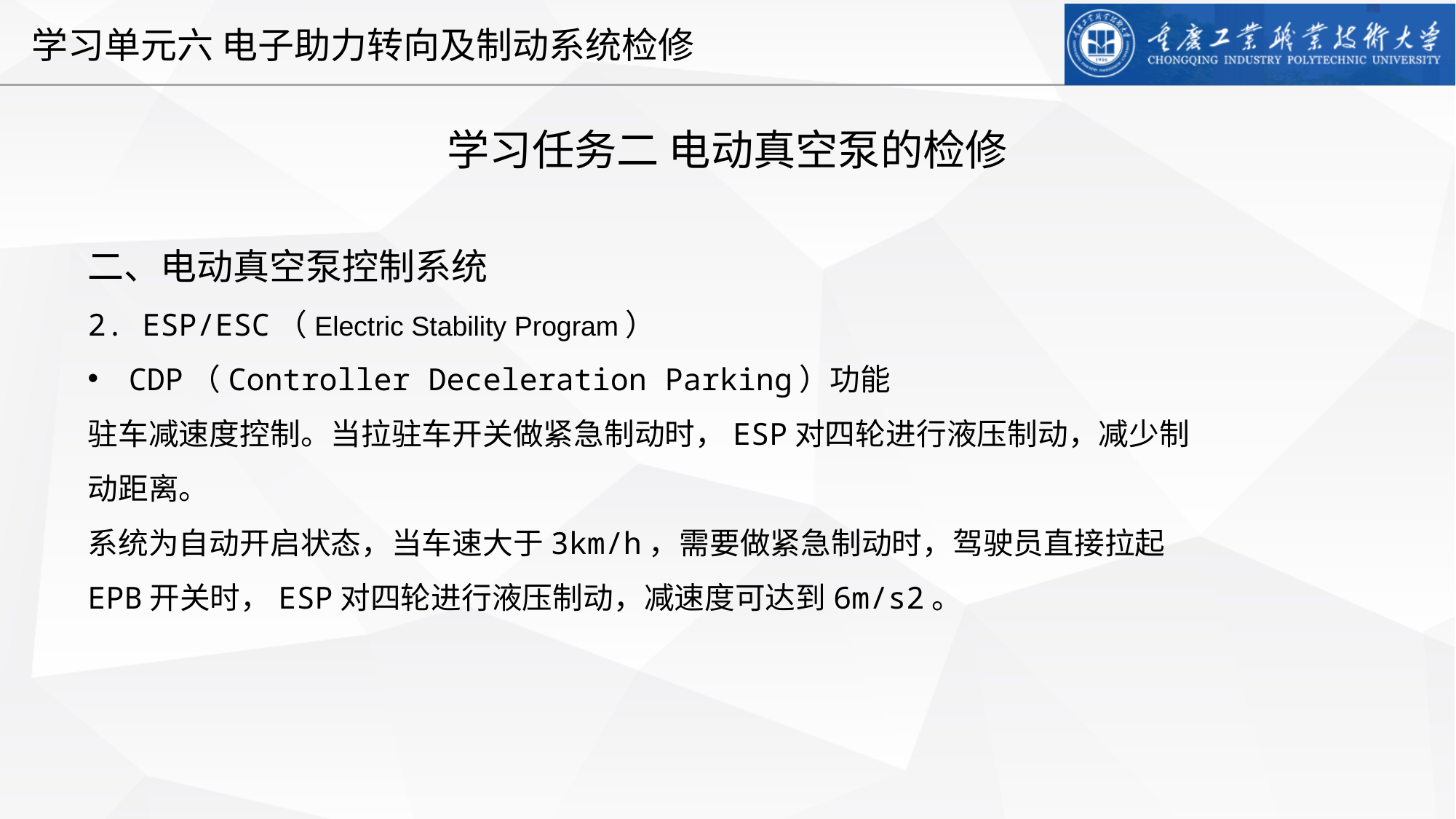

学习任务二 电动真空泵的检修
二、电动真空泵控制系统
2. ESP/ESC（Electric Stability Program）
CDP（Controller Deceleration Parking）功能
驻车减速度控制。当拉驻车开关做紧急制动时，ESP对四轮进行液压制动，减少制动距离。
系统为自动开启状态，当车速大于3km/h，需要做紧急制动时，驾驶员直接拉起EPB开关时，ESP对四轮进行液压制动，减速度可达到6m/s2。